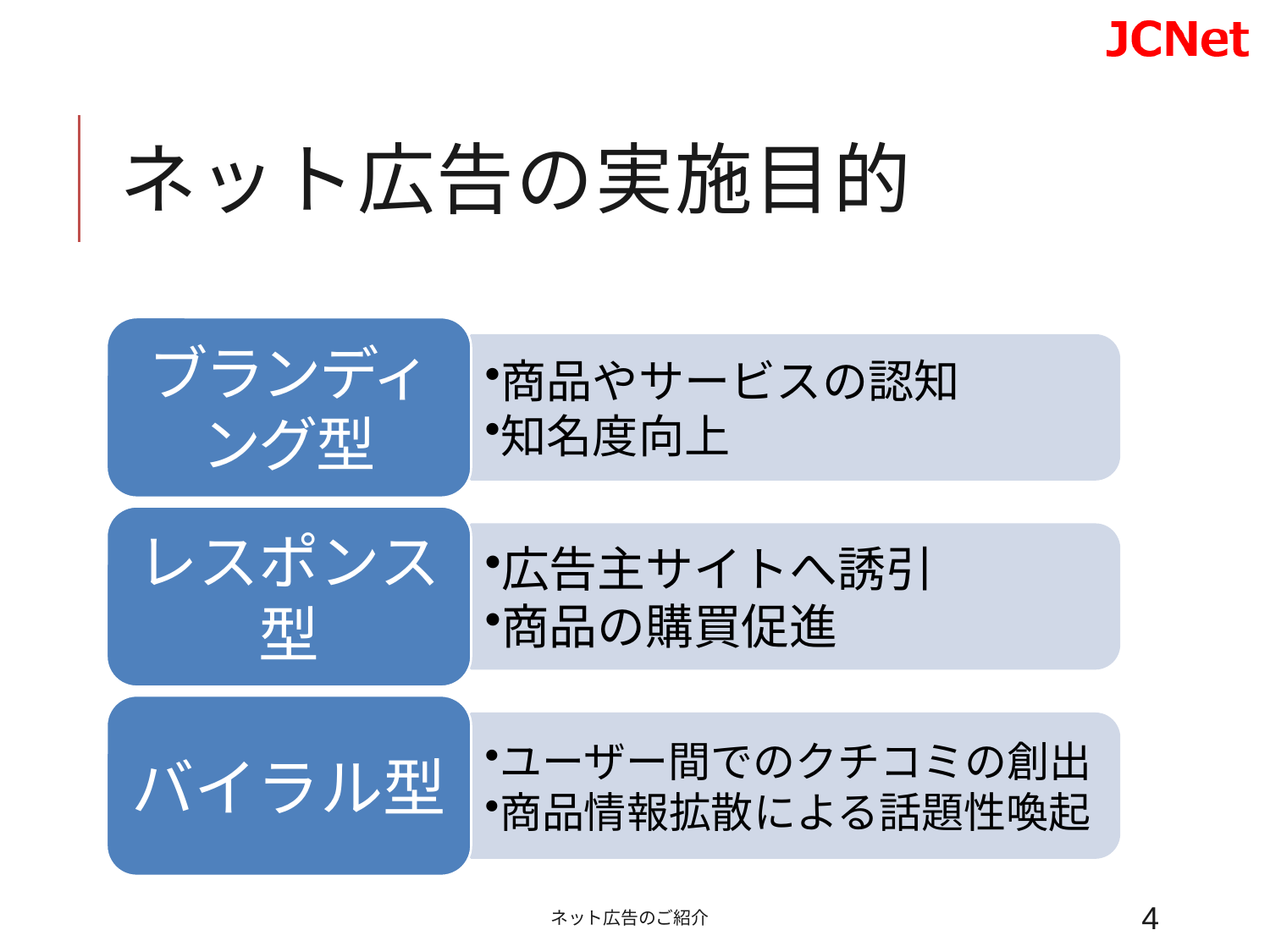

# ネット広告の実施目的
ブランディング型
商品やサービスの認知
知名度向上
レスポンス型
広告主サイトへ誘引
商品の購買促進
バイラル型
ユーザー間でのクチコミの創出
商品情報拡散による話題性喚起
ネット広告のご紹介
4